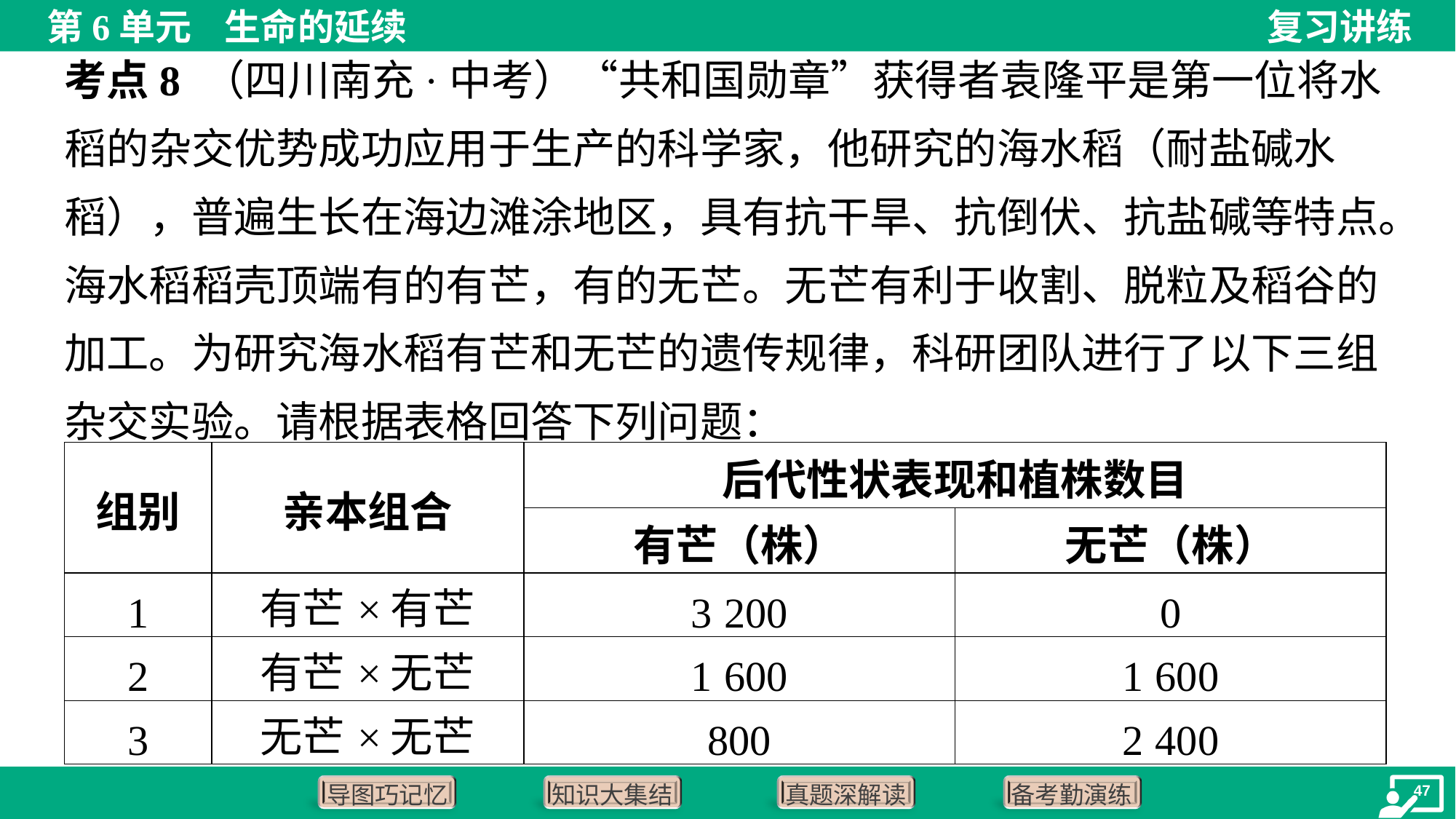

考点8 （四川南充·中考）“共和国勋章”获得者袁隆平是第一位将水稻的杂交优势成功应用于生产的科学家，他研究的海水稻（耐盐碱水稻），普遍生长在海边滩涂地区，具有抗干旱、抗倒伏、抗盐碱等特点。海水稻稻壳顶端有的有芒，有的无芒。无芒有利于收割、脱粒及稻谷的加工。为研究海水稻有芒和无芒的遗传规律，科研团队进行了以下三组杂交实验。请根据表格回答下列问题：
| 组别 | 亲本组合 | 后代性状表现和植株数目 |  |
| --- | --- | --- | --- |
|  |  | 有芒（株） | 无芒（株） |
| 1 | 有芒×有芒 | 3 200 | 0 |
| 2 | 有芒×无芒 | 1 600 | 1 600 |
| 3 | 无芒×无芒 | 800 | 2 400 |